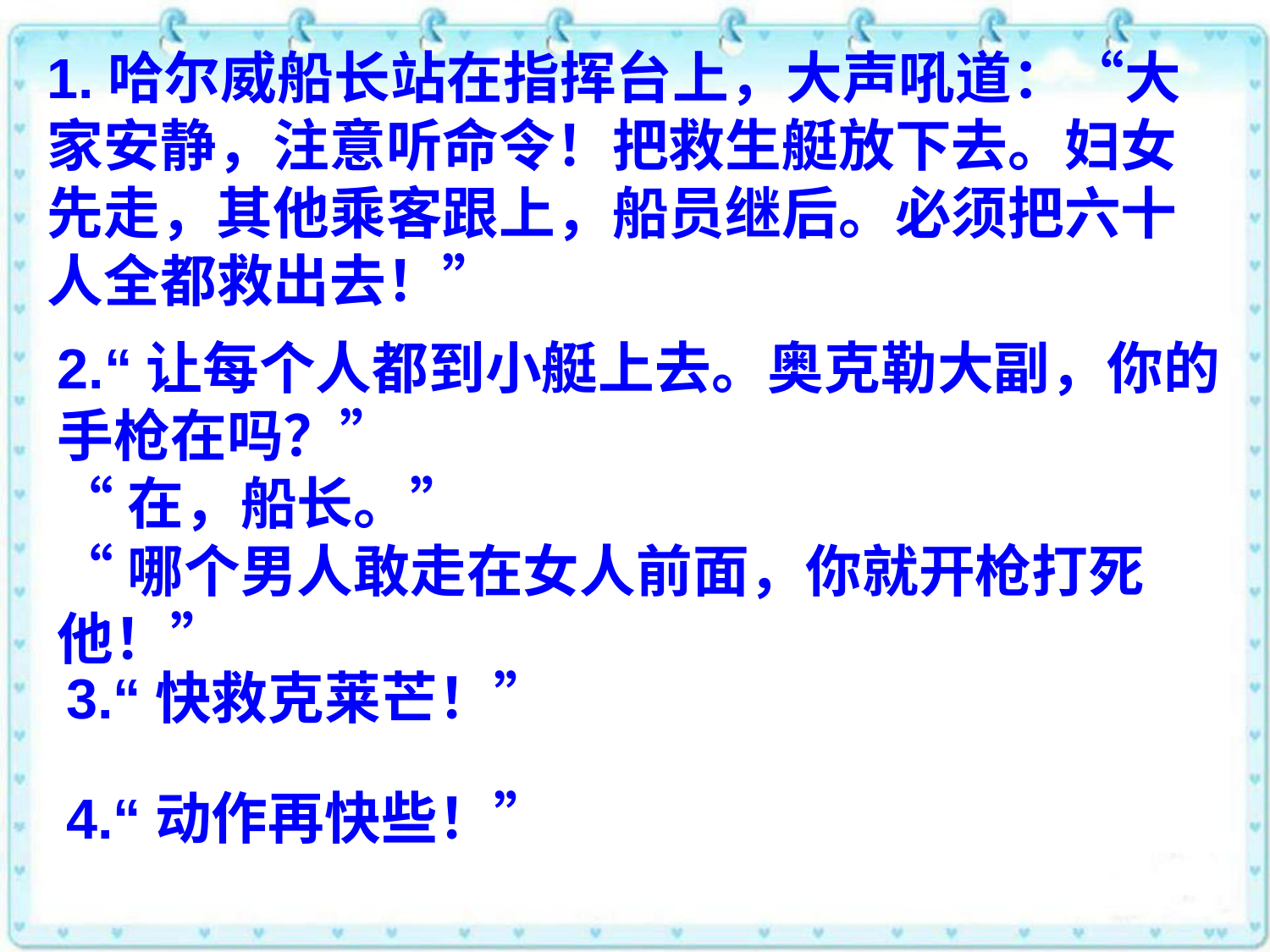

1.哈尔威船长站在指挥台上，大声吼道：“大家安静，注意听命令！把救生艇放下去。妇女先走，其他乘客跟上，船员继后。必须把六十人全都救出去！”

2.“让每个人都到小艇上去。奥克勒大副，你的手枪在吗？”
“在，船长。”
“哪个男人敢走在女人前面，你就开枪打死他！”
3.“快救克莱芒！”

4.“动作再快些！”